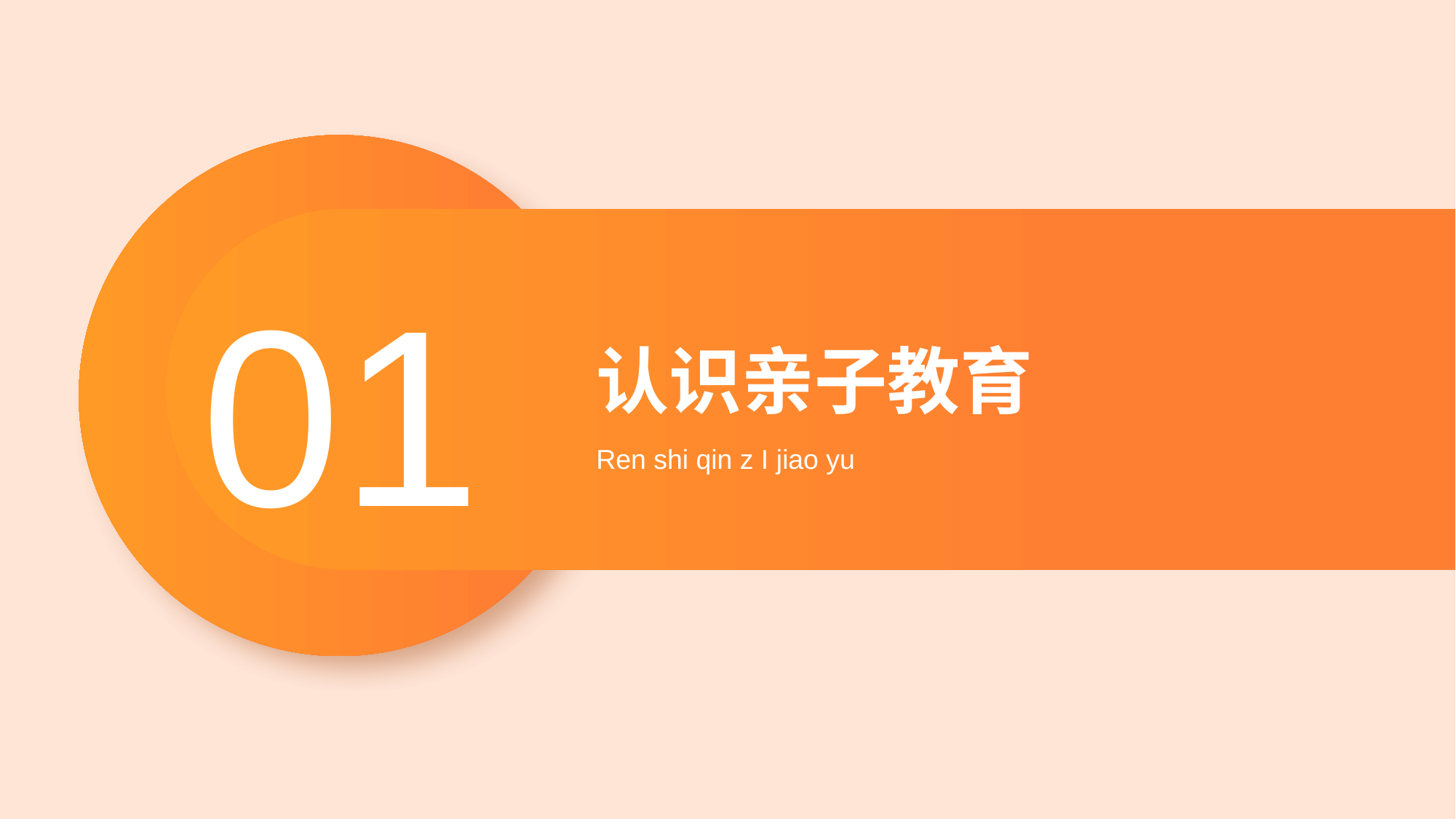

01
# 认识亲子教育
Ren shi qin z I jiao yu